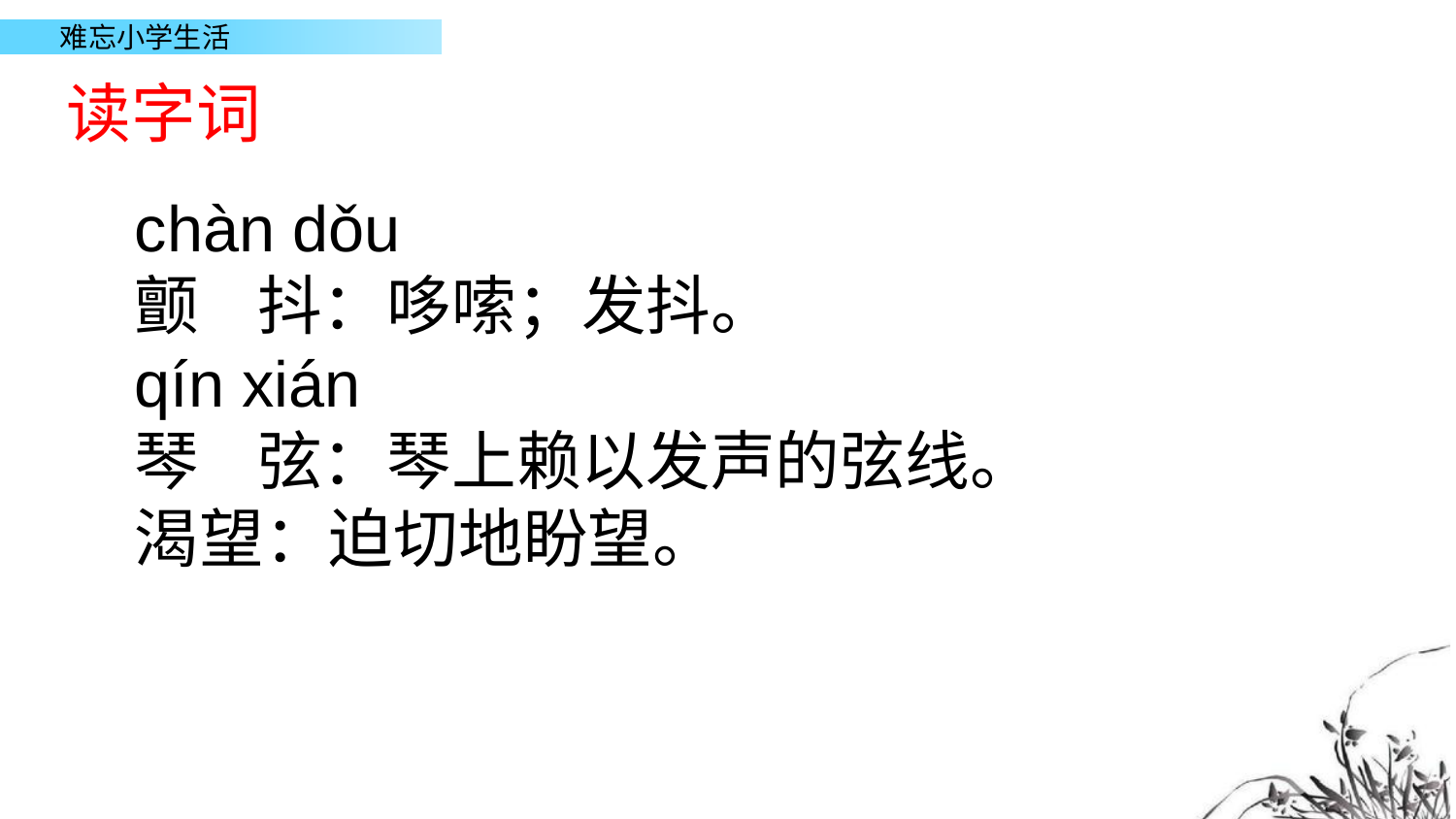

读字词
chàn dǒu
颤    抖：哆嗦；发抖。
qín xián
琴    弦：琴上赖以发声的弦线。
渴望：迫切地盼望。